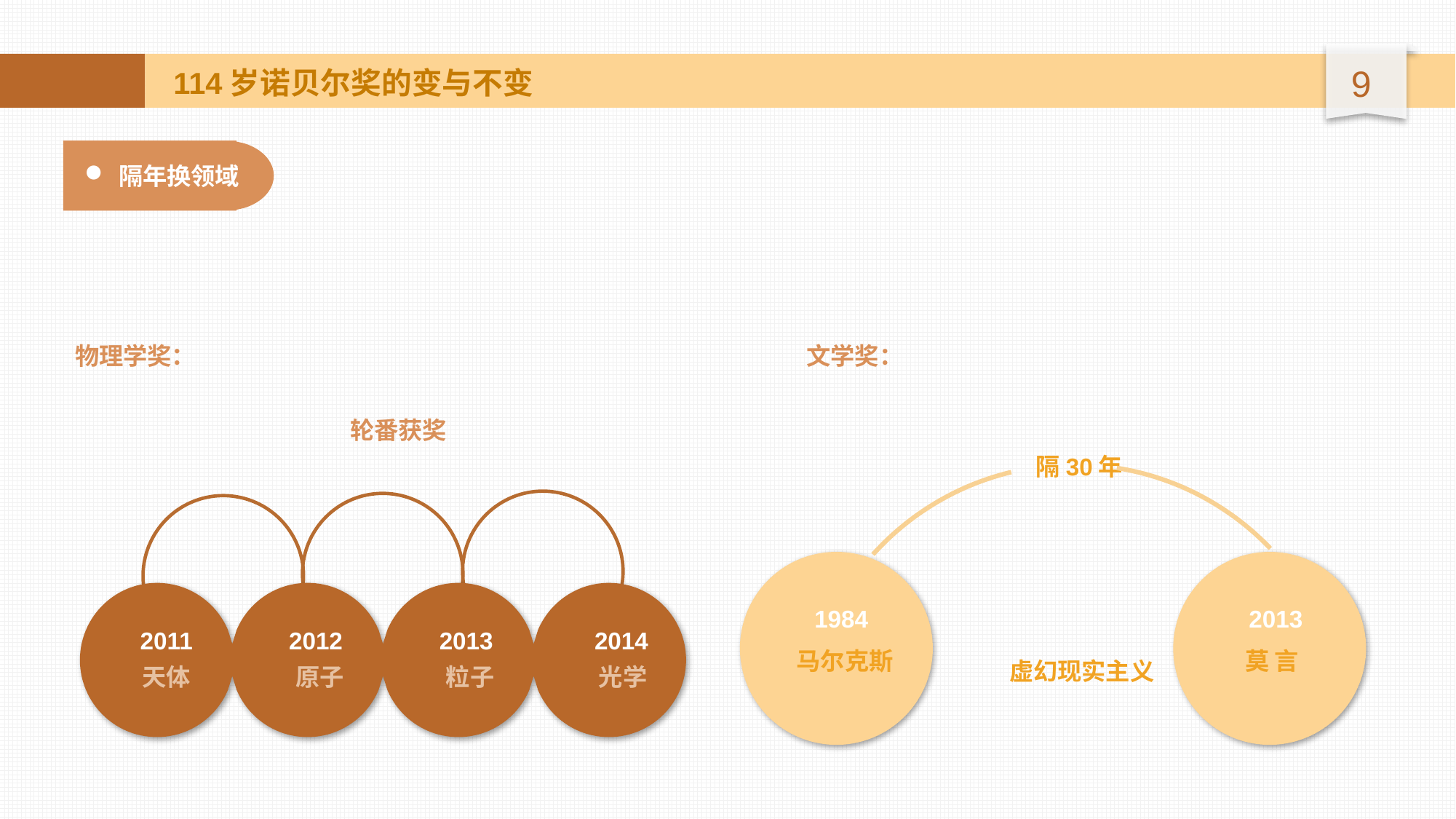

114岁诺贝尔奖的变与不变

隔年换领域
物理学奖：
文学奖：
轮番获奖
隔30年

1984
2013
2011
2012
2013
2014
马尔克斯
莫 言
虚幻现实主义
天体
原子
粒子
光学